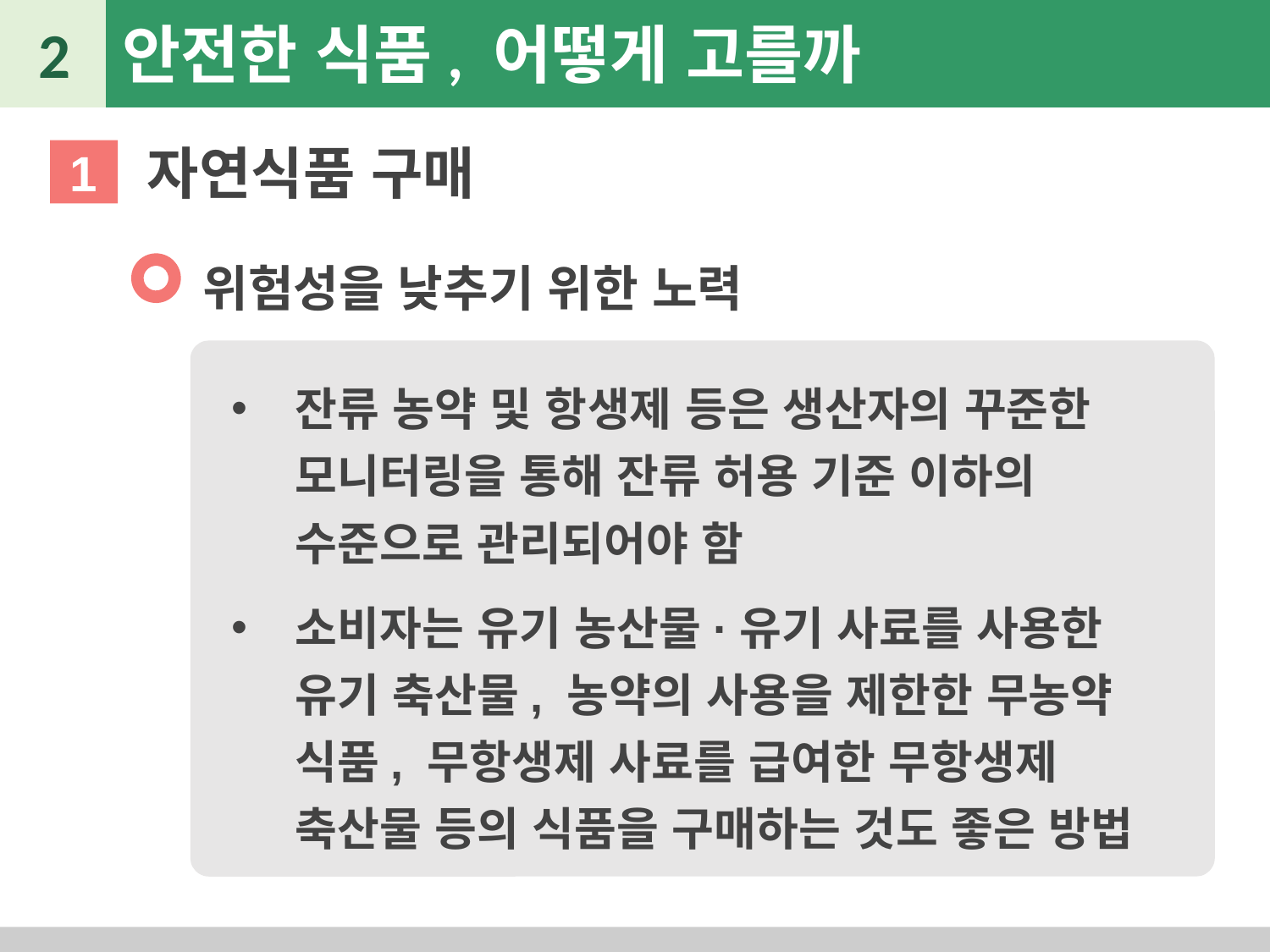

2
안전한 식품, 어떻게 고를까
자연식품 구매
1
위험성을 낮추기 위한 노력

잔류 농약 및 항생제 등은 생산자의 꾸준한 모니터링을 통해 잔류 허용 기준 이하의 수준으로 관리되어야 함
소비자는 유기 농산물·유기 사료를 사용한 유기 축산물, 농약의 사용을 제한한 무농약 식품, 무항생제 사료를 급여한 무항생제 축산물 등의 식품을 구매하는 것도 좋은 방법